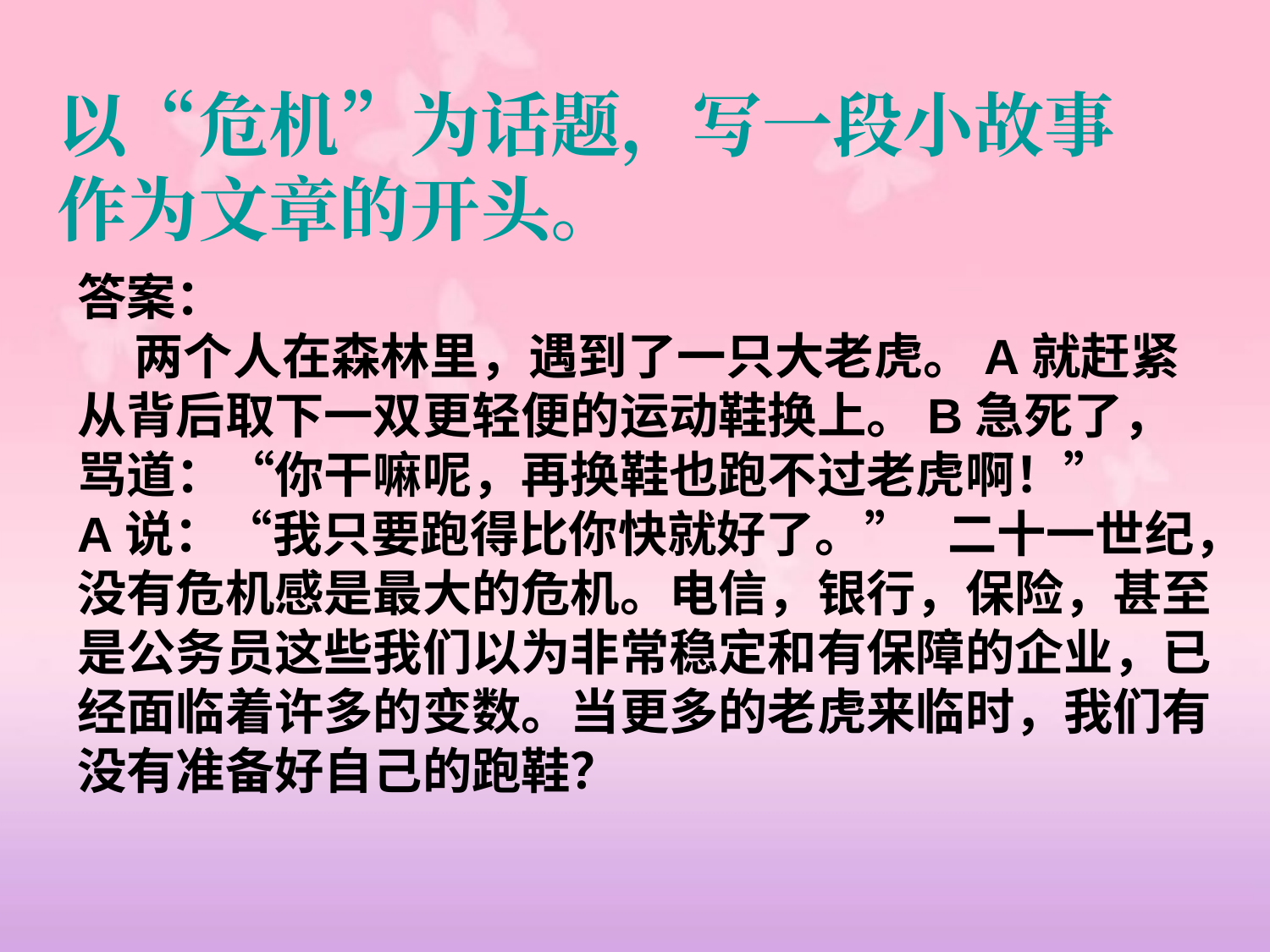

# 以“危机”为话题，写一段小故事作为文章的开头。
答案：
    两个人在森林里，遇到了一只大老虎。A就赶紧从背后取下一双更轻便的运动鞋换上。B急死了，骂道：“你干嘛呢，再换鞋也跑不过老虎啊！”
A说：“我只要跑得比你快就好了。”   二十一世纪，没有危机感是最大的危机。电信，银行，保险，甚至是公务员这些我们以为非常稳定和有保障的企业，已经面临着许多的变数。当更多的老虎来临时，我们有没有准备好自己的跑鞋？